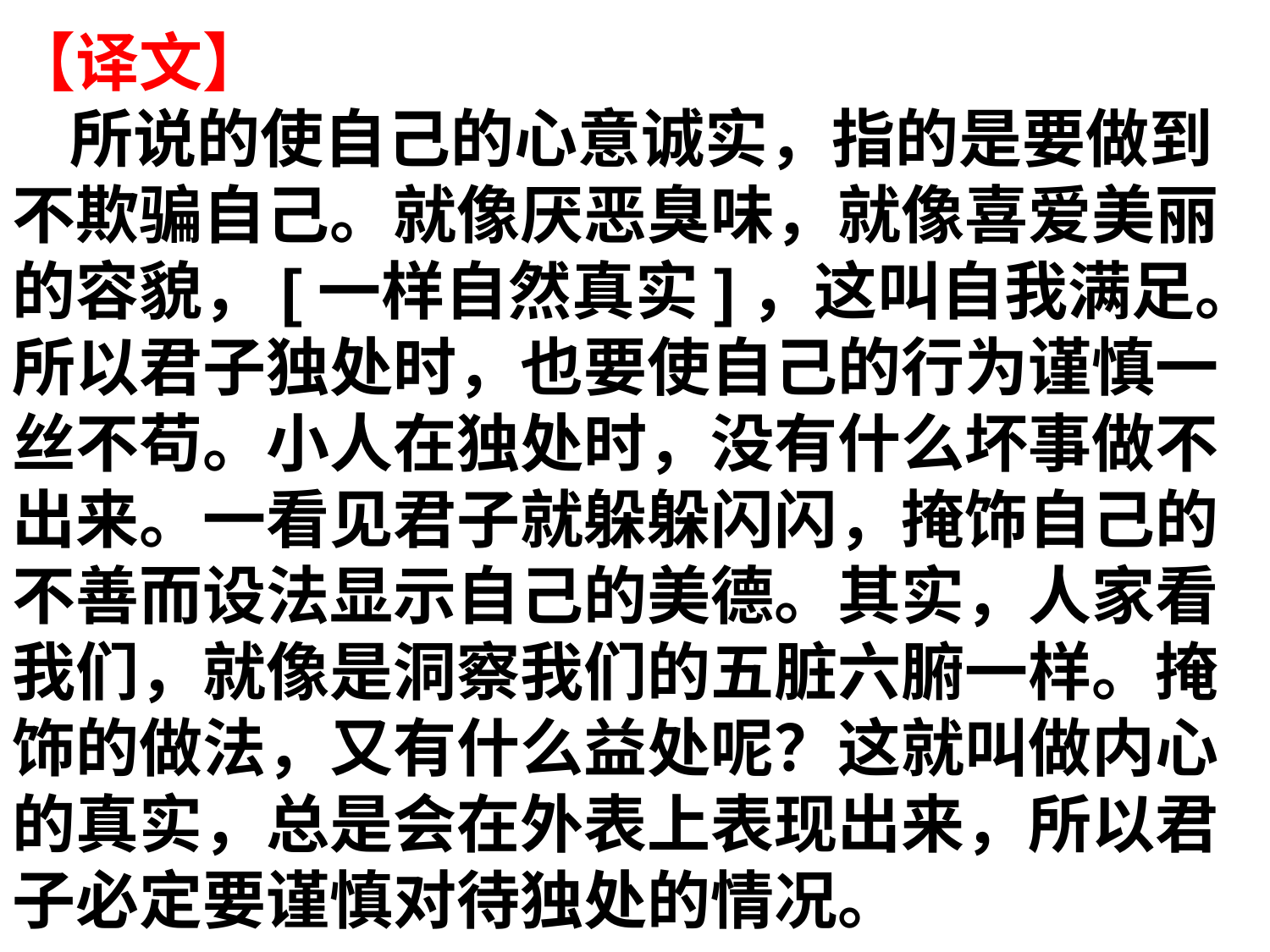

【译文】
    所说的使自己的心意诚实，指的是要做到不欺骗自己。就像厌恶臭味，就像喜爱美丽的容貌，[一样自然真实]，这叫自我满足。所以君子独处时，也要使自己的行为谨慎一丝不苟。小人在独处时，没有什么坏事做不出来。一看见君子就躲躲闪闪，掩饰自己的不善而设法显示自己的美德。其实，人家看我们，就像是洞察我们的五脏六腑一样。掩饰的做法，又有什么益处呢？这就叫做内心的真实，总是会在外表上表现出来，所以君子必定要谨慎对待独处的情况。